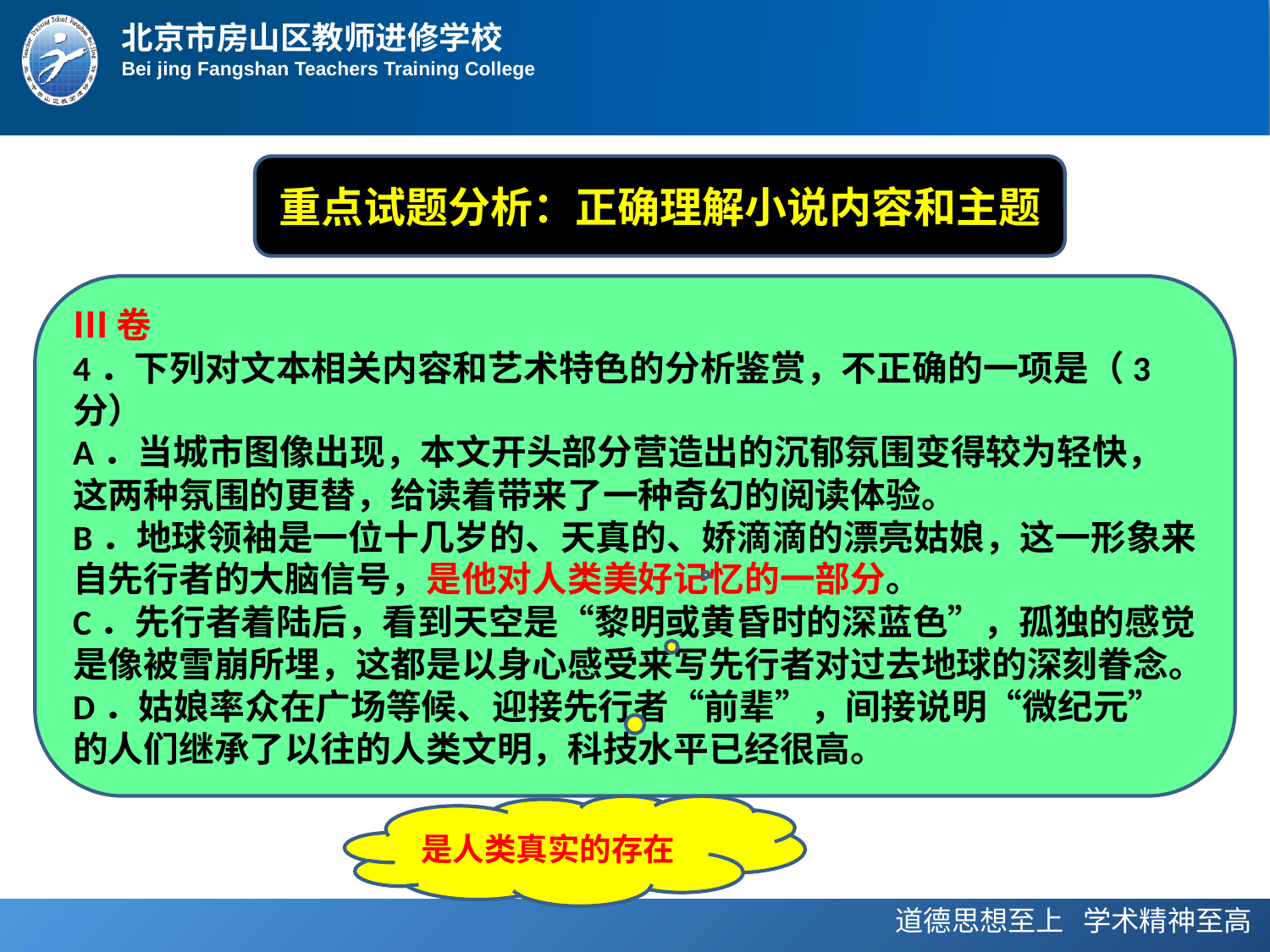

重点试题分析：正确理解小说内容和主题
Ⅲ卷
4．下列对文本相关内容和艺术特色的分析鉴赏，不正确的一项是（3分）
A．当城市图像出现，本文开头部分营造出的沉郁氛围变得较为轻快，这两种氛围的更替，给读着带来了一种奇幻的阅读体验。
B．地球领袖是一位十几岁的、天真的、娇滴滴的漂亮姑娘，这一形象来自先行者的大脑信号，是他对人类美好记忆的一部分。
C．先行者着陆后，看到天空是“黎明或黄昏时的深蓝色”，孤独的感觉是像被雪崩所埋，这都是以身心感受来写先行者对过去地球的深刻眷念。
D．姑娘率众在广场等候、迎接先行者“前辈”，间接说明“微纪元”的人们继承了以往的人类文明，科技水平已经很高。
是人类真实的存在